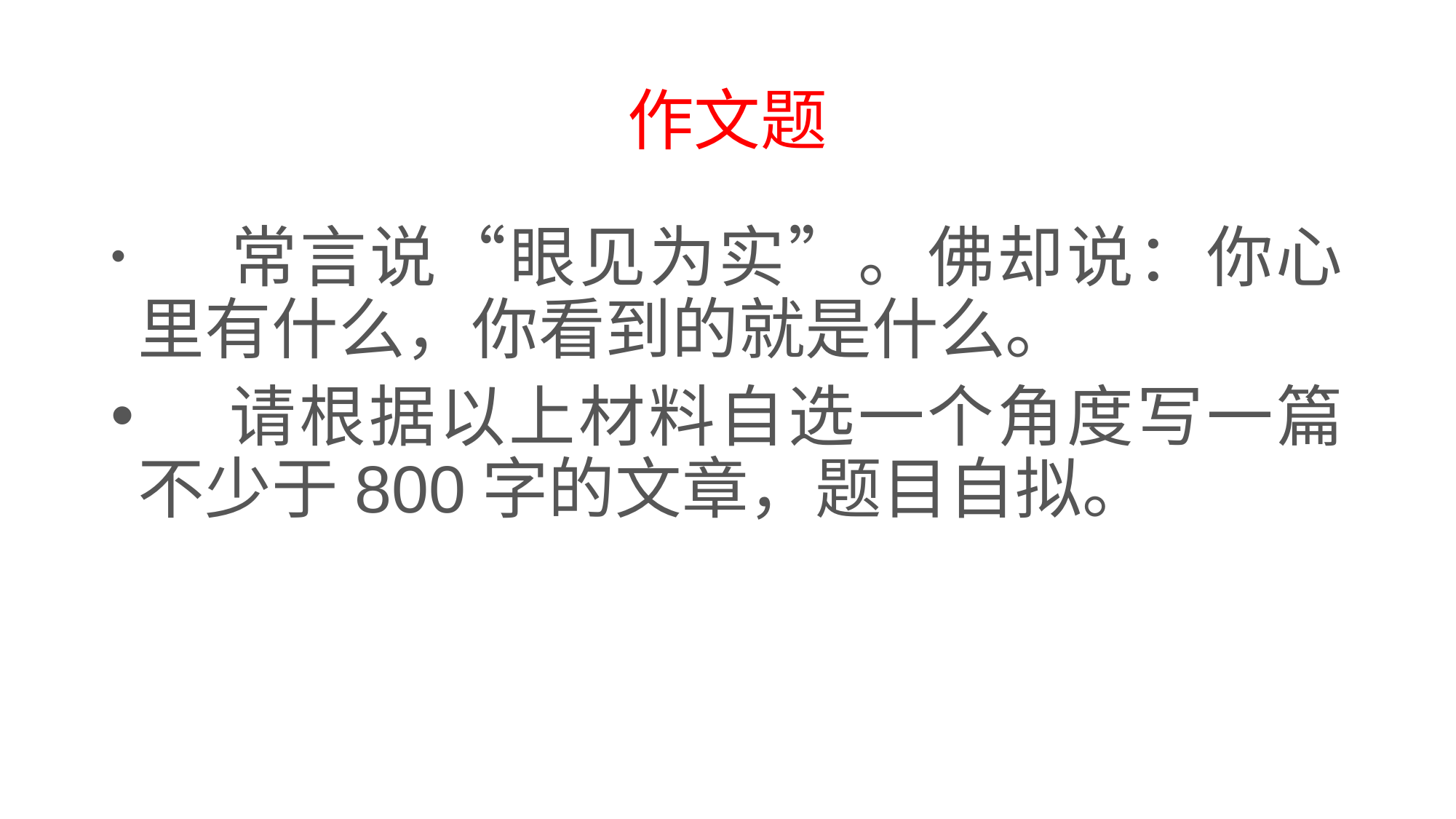

# 作文题
     常言说“眼见为实”。佛却说：你心里有什么，你看到的就是什么。
    请根据以上材料自选一个角度写一篇不少于800字的文章，题目自拟。